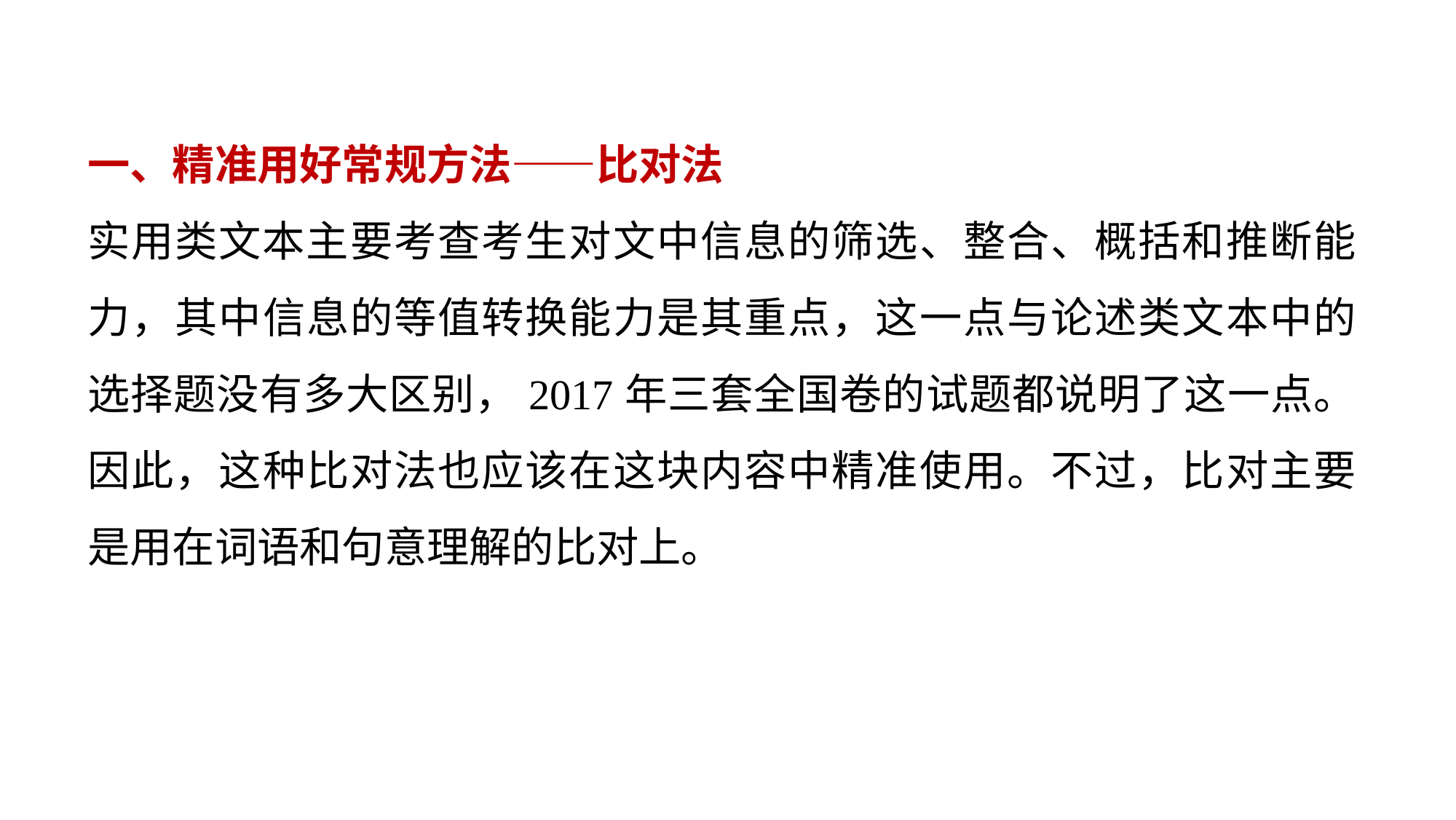

一、精准用好常规方法——比对法
实用类文本主要考查考生对文中信息的筛选、整合、概括和推断能力，其中信息的等值转换能力是其重点，这一点与论述类文本中的选择题没有多大区别，2017年三套全国卷的试题都说明了这一点。因此，这种比对法也应该在这块内容中精准使用。不过，比对主要是用在词语和句意理解的比对上。